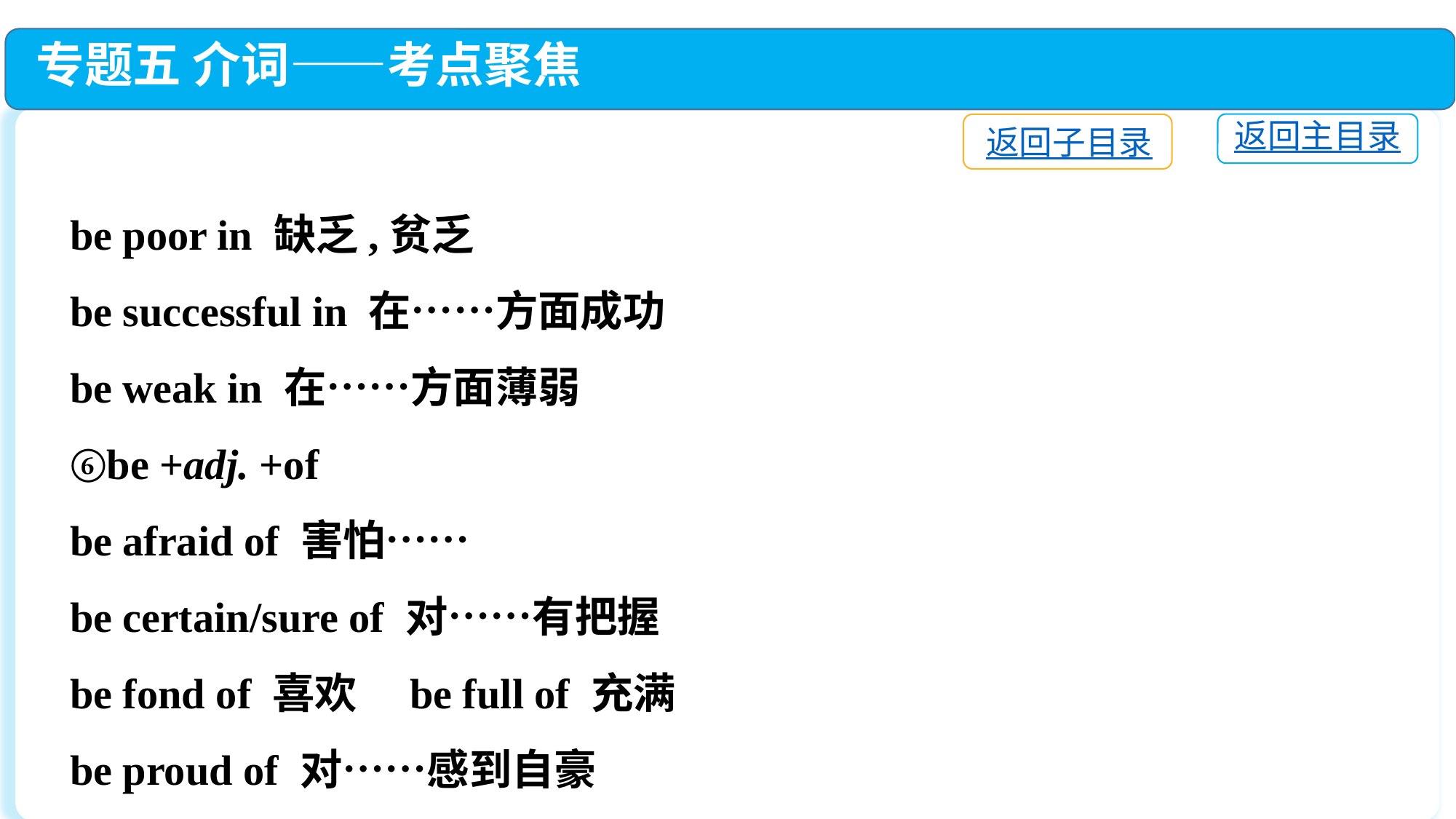

专题五 介词——考点聚焦

返回主目录

返回子目录
be poor in 缺乏,贫乏
be successful in 在……方面成功
be weak in 在……方面薄弱
⑥be +adj. +of
be afraid of 害怕……
be certain/sure of 对……有把握
be fond of 喜欢　be full of 充满
be proud of 对……感到自豪